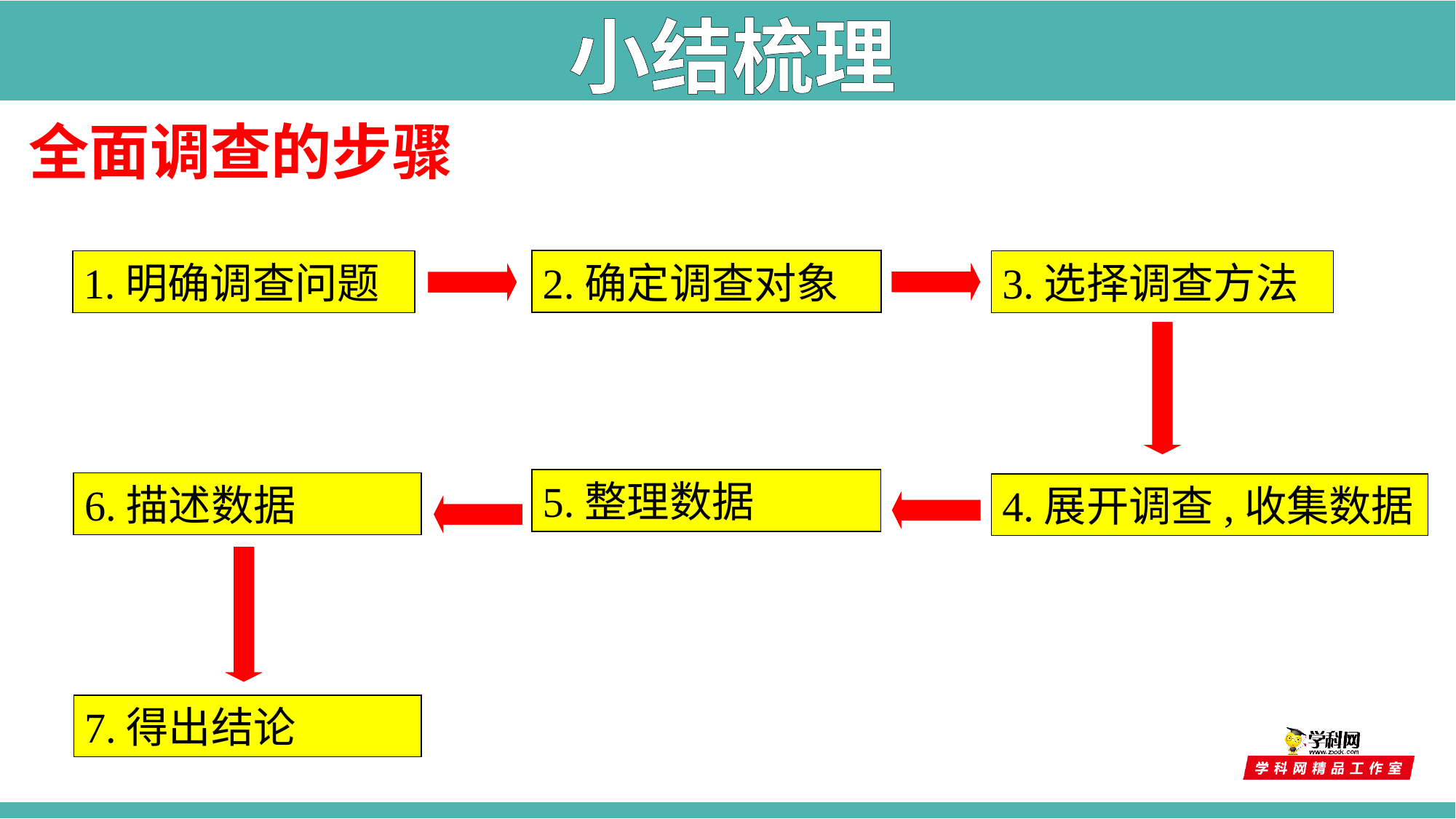

小结梳理
全面调查的步骤

2.确定调查对象
1.明确调查问题
3.选择调查方法

5.整理数据
6.描述数据
4.展开调查,收集数据

7.得出结论